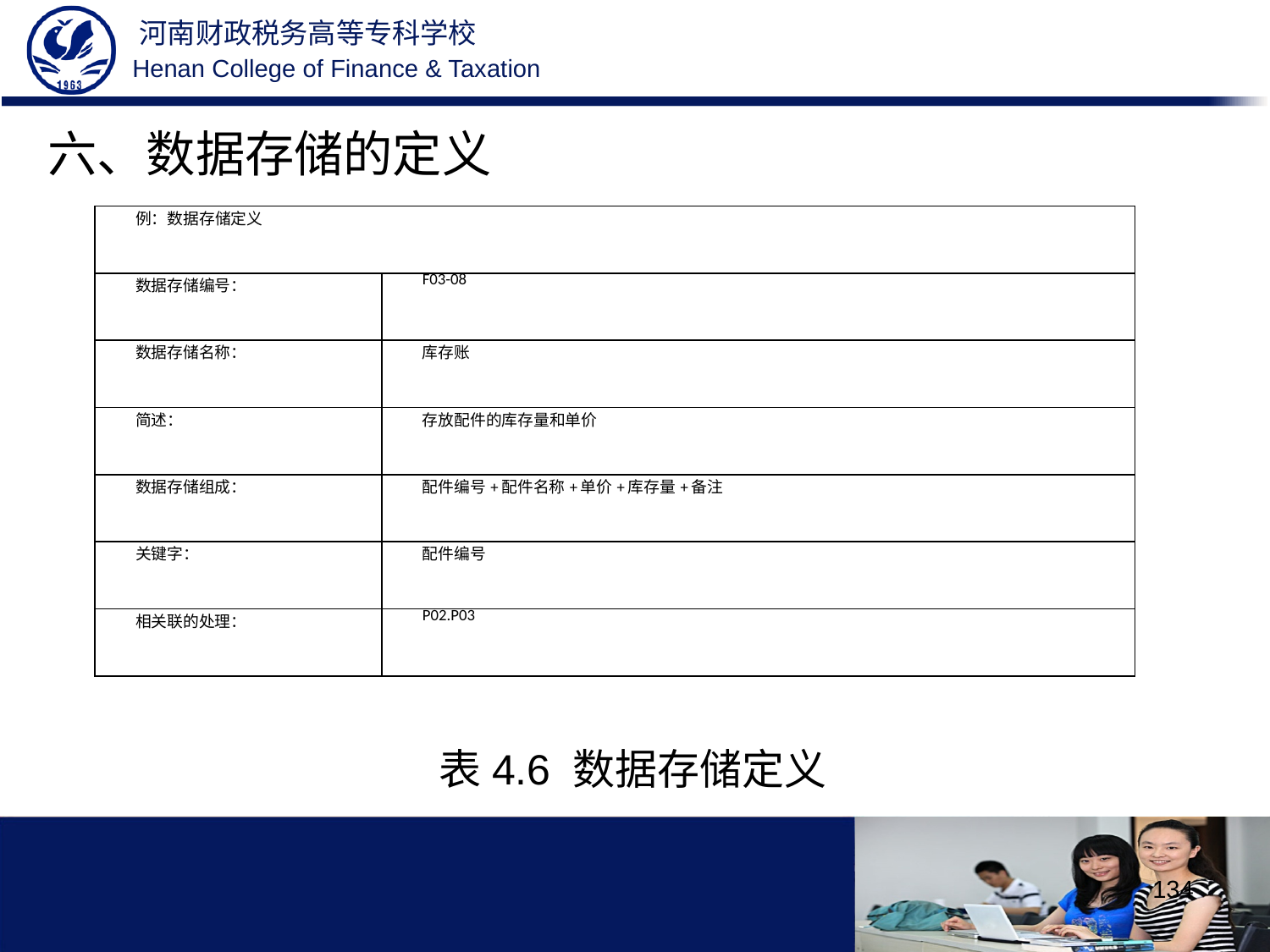

六、数据存储的定义

| 例：数据存储定义 |  |
| --- | --- |
| 数据存储编号： | F03-08 |
| 数据存储名称： | 库存账 |
| 简述： | 存放配件的库存量和单价 |
| 数据存储组成： | 配件编号+配件名称+单价+库存量+备注 |
| 关键字： | 配件编号 |
| 相关联的处理： | P02.P03 |
表4.6 数据存储定义
134